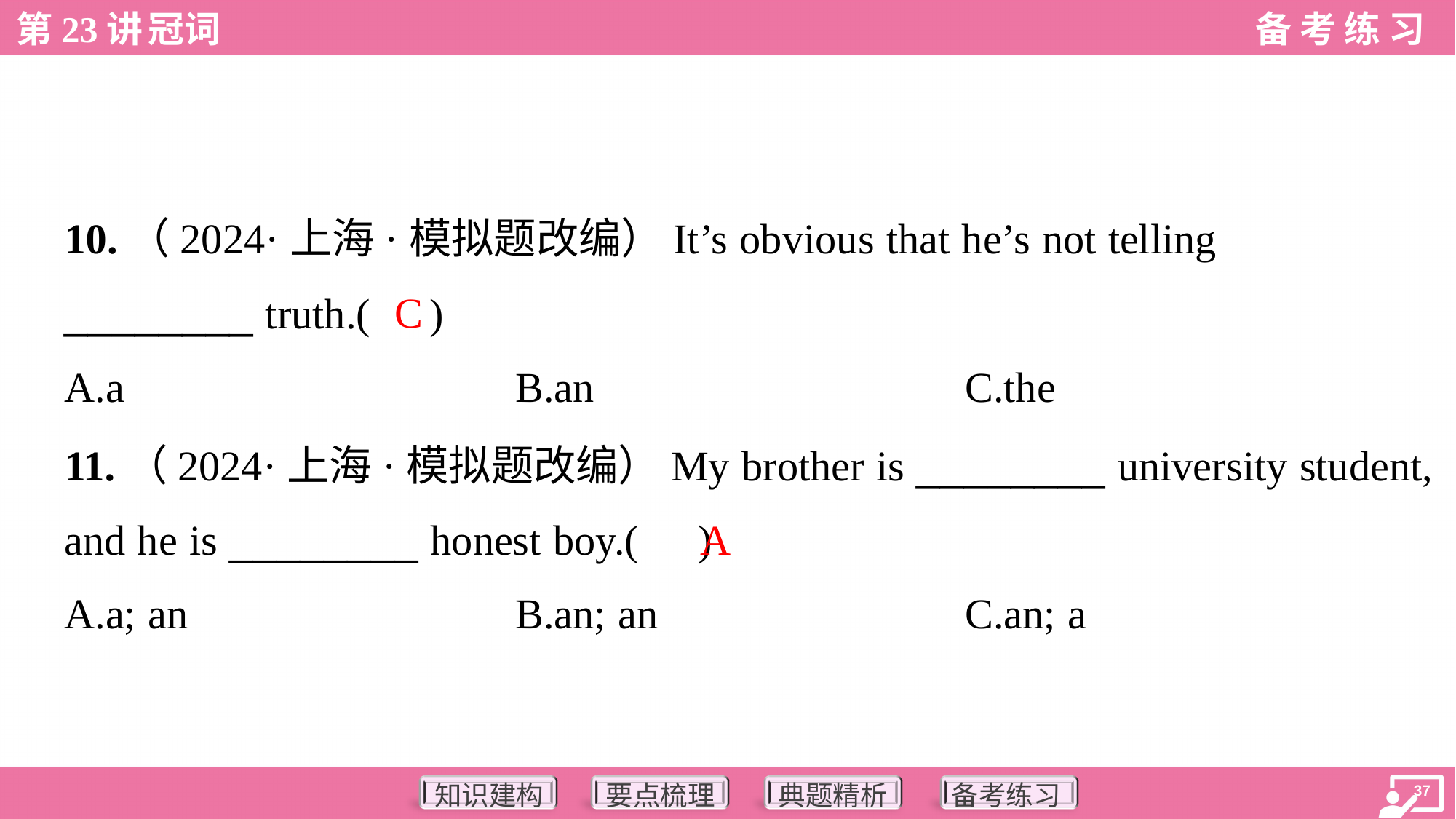

10.（2024·上海·模拟题改编）It’s obvious that he’s not telling
________ truth.(     )
C
A.a	B.an	C.the
11.（2024·上海·模拟题改编）My brother is ________ university student,
and he is ________ honest boy.(     )
A
A.a; an	B.an; an	C.an; a